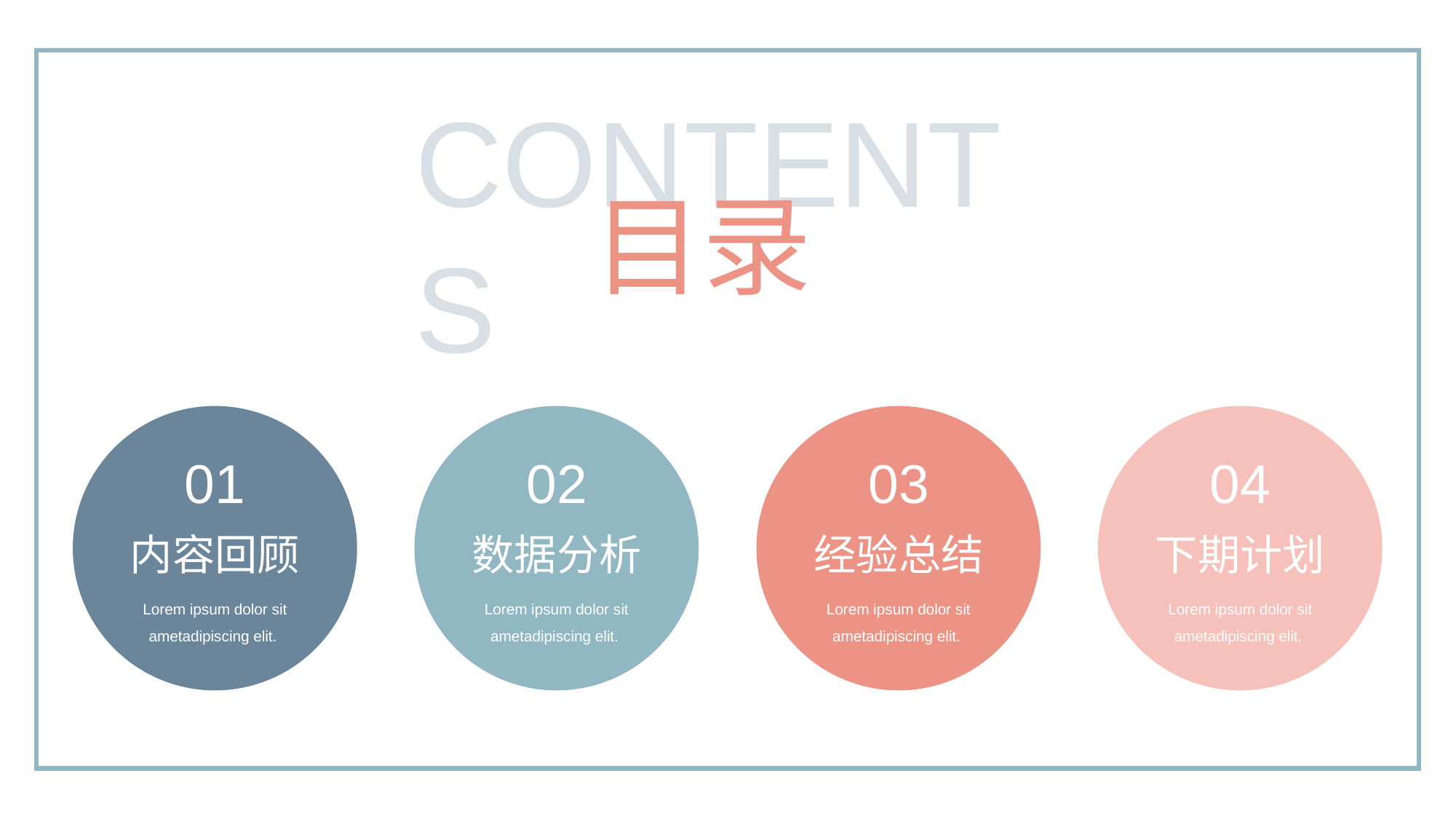

CONTENTS
目录

01
02
03
04
内容回顾
数据分析
经验总结
下期计划
Lorem ipsum dolor sit ametadipiscing elit.
Lorem ipsum dolor sit ametadipiscing elit.
Lorem ipsum dolor sit ametadipiscing elit.
Lorem ipsum dolor sit ametadipiscing elit.